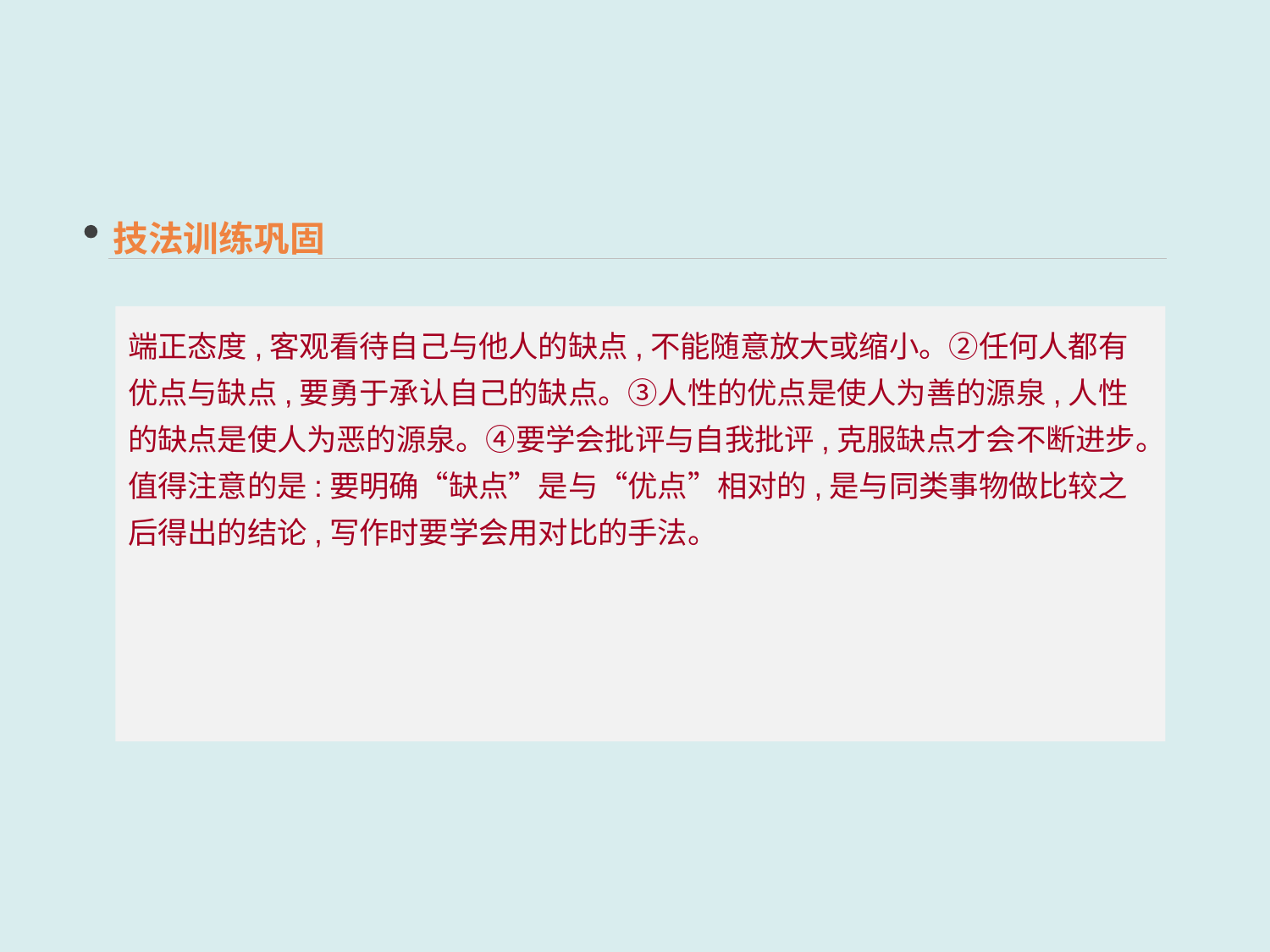

技法训练巩固

端正态度,客观看待自己与他人的缺点,不能随意放大或缩小。②任何人都有优点与缺点,要勇于承认自己的缺点。③人性的优点是使人为善的源泉,人性的缺点是使人为恶的源泉。④要学会批评与自我批评,克服缺点才会不断进步。值得注意的是:要明确“缺点”是与“优点”相对的,是与同类事物做比较之后得出的结论,写作时要学会用对比的手法。